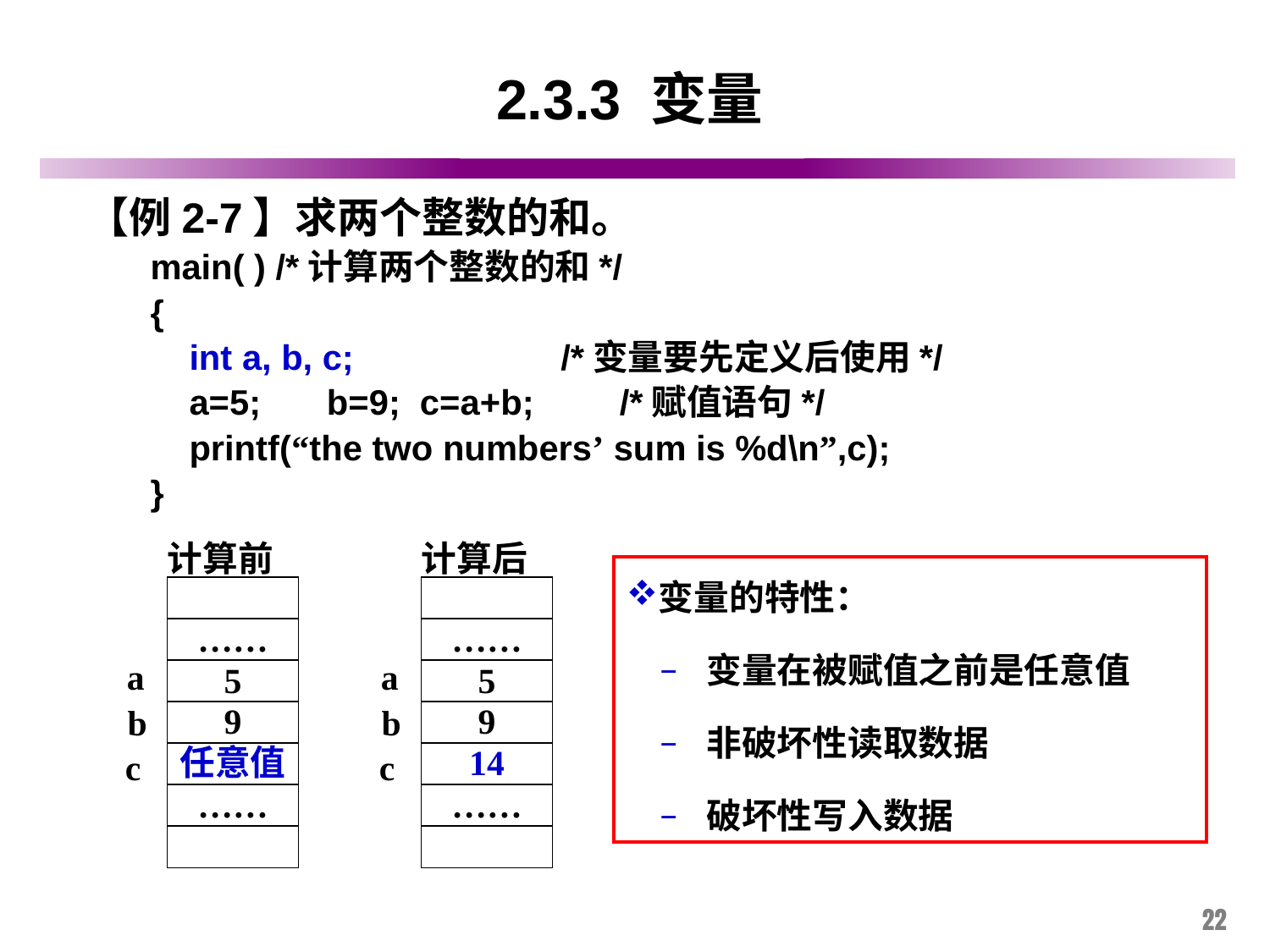

# 2.3.3 变量
【例2-7】求两个整数的和。
main( ) /*计算两个整数的和*/
{
    int a, b, c;	            /*变量要先定义后使用*/
    a=5;	 b=9;  c=a+b;	     /*赋值语句*/
    printf(“the two numbers’ sum is %d\n”,c);
}

计算前
计算后

……
a
5
9
 b
 c
14
……

变量的特性：
 变量在被赋值之前是任意值
 非破坏性读取数据
 破坏性写入数据

……
a
5
9
 b
 c
任意值
……

22